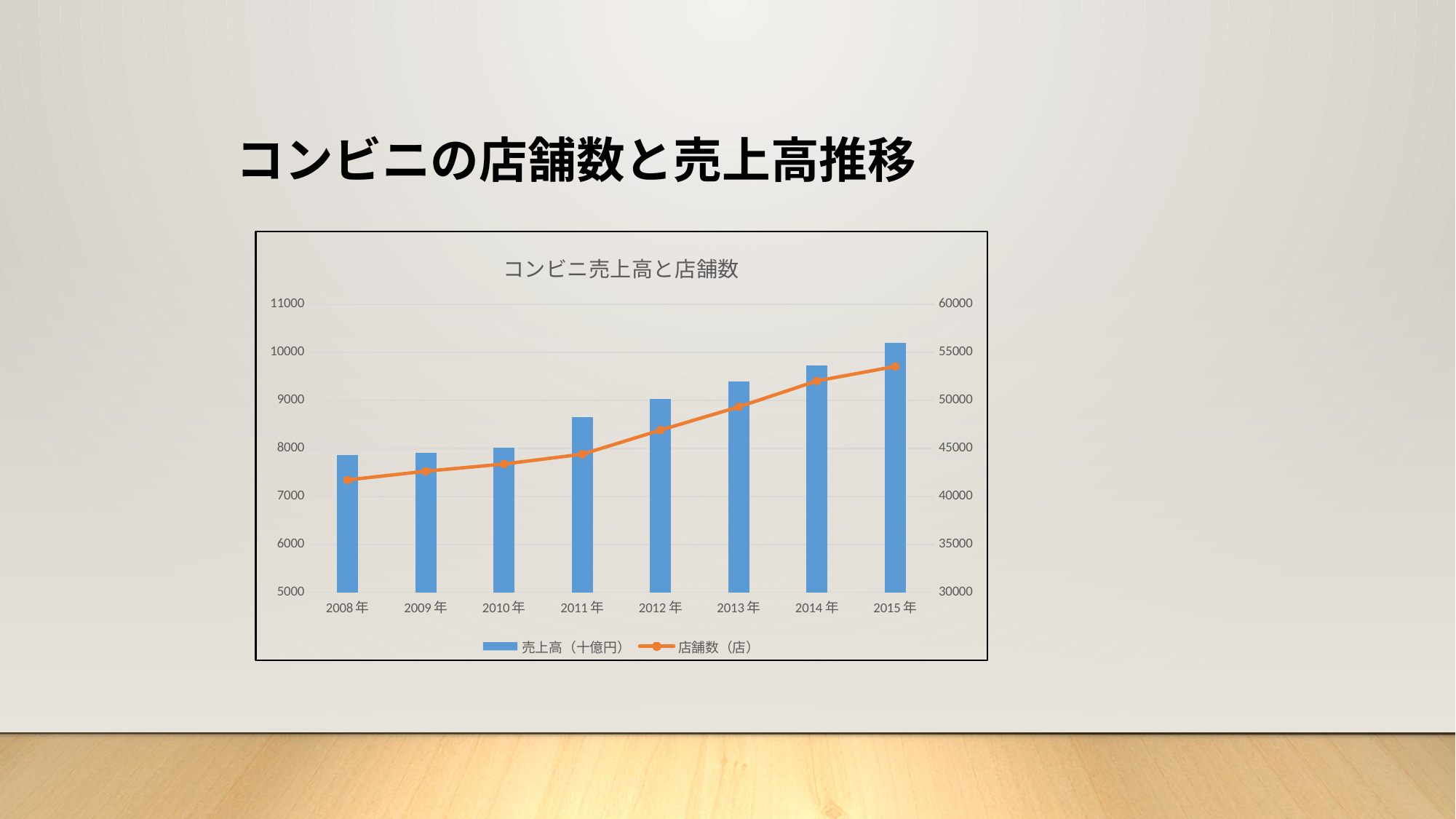

# コンビニの店舗数と売上高推移

### Chart: コンビニ売上高と店舗数

| Category | 売上高（十億円） | 店舗数（店） |
|---|---|---|
| 2008年 | 7857.0 | 41714.0 |
| 2009年 | 7904.0 | 42626.0 |
| 2010年 | 8018.0 | 43372.0 |
| 2011年 | 8647.0 | 44397.0 |
| 2012年 | 9027.0 | 46905.0 |
| 2013年 | 9388.0 | 49335.0 |
| 2014年 | 9735.0 | 52034.0 |
| 2015年 | 10193.0 | 53544.0 |